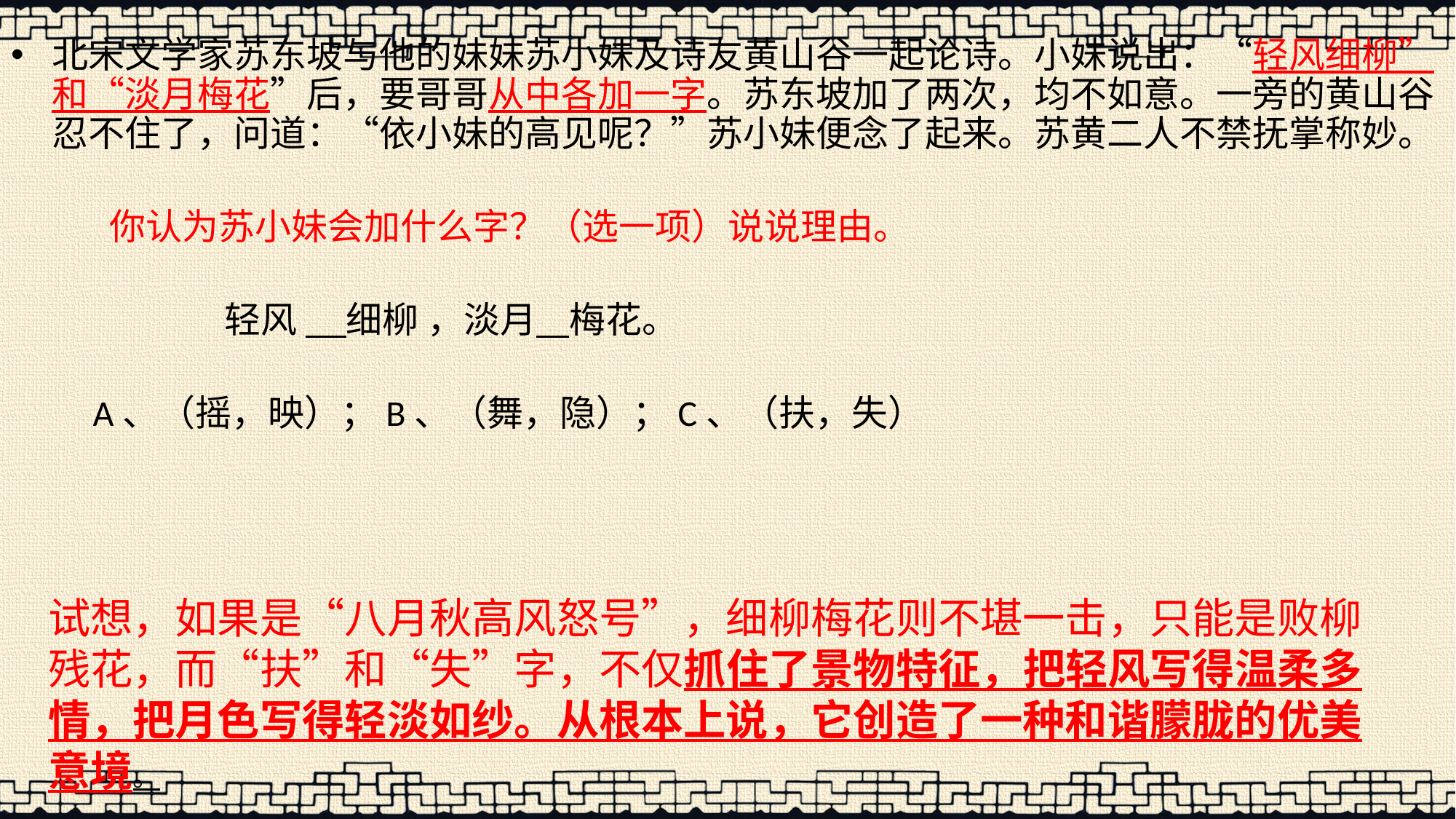

北宋文学家苏东坡与他的妹妹苏小妹及诗友黄山谷一起论诗。小妹说出：“轻风细柳”和“淡月梅花”后，要哥哥从中各加一字。苏东坡加了两次，均不如意。一旁的黄山谷忍不住了，问道：“依小妹的高见呢？”苏小妹便念了起来。苏黄二人不禁抚掌称妙。

           你认为苏小妹会加什么字？（选一项）说说理由。

                         轻风      细柳 ，淡月    梅花。

          A、（摇，映）；B、（舞，隐）；C、（扶，失）
试想，如果是“八月秋高风怒号”，细柳梅花则不堪一击，只能是败柳残花，而“扶”和“失”字，不仅抓住了景物特征，把轻风写得温柔多情，把月色写得轻淡如纱。从根本上说，它创造了一种和谐朦胧的优美意境。